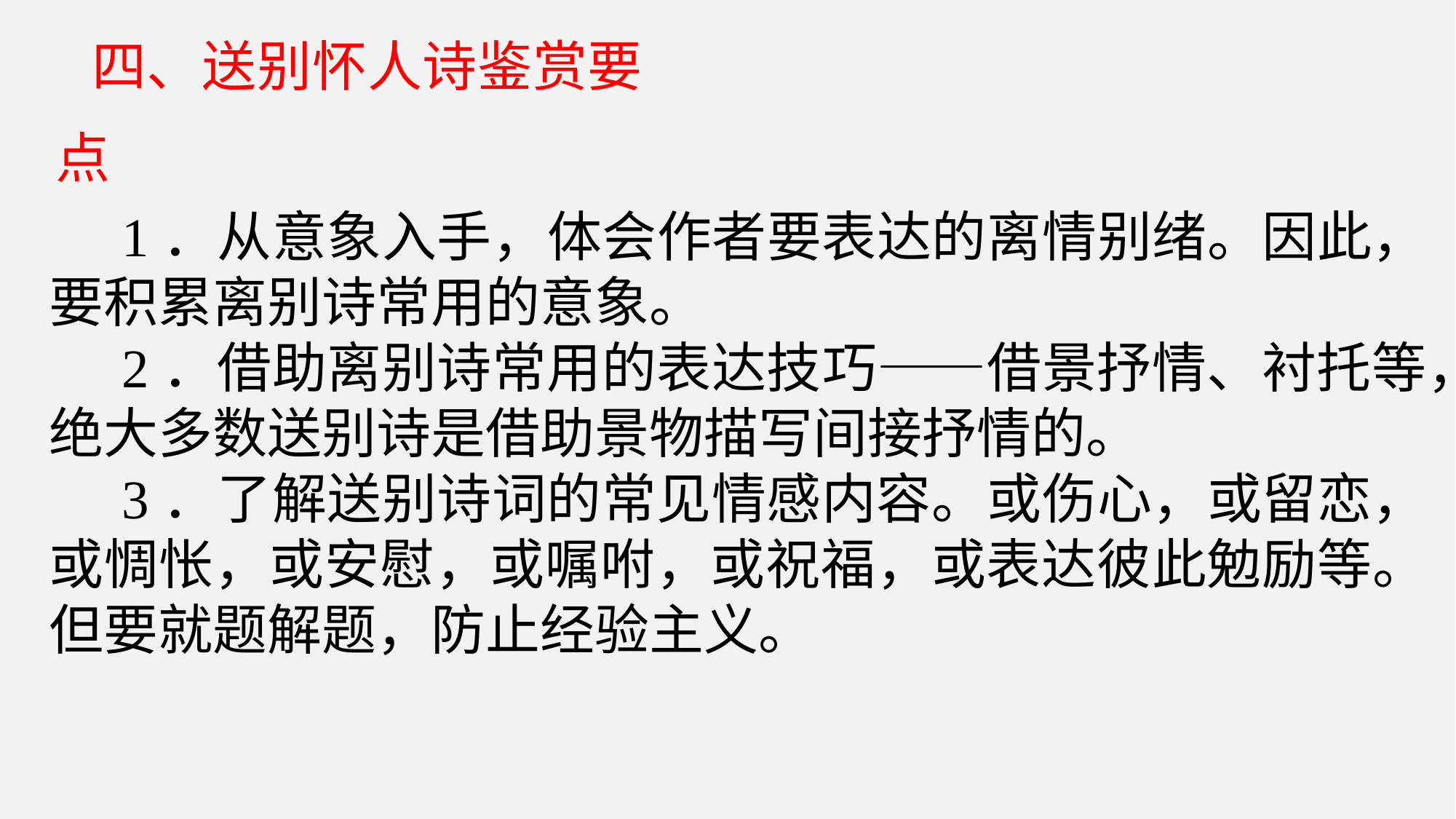

四、送别怀人诗鉴赏要点
1．从意象入手，体会作者要表达的离情别绪。因此，要积累离别诗常用的意象。
2．借助离别诗常用的表达技巧——借景抒情、衬托等，绝大多数送别诗是借助景物描写间接抒情的。
3．了解送别诗词的常见情感内容。或伤心，或留恋，或惆怅，或安慰，或嘱咐，或祝福，或表达彼此勉励等。但要就题解题，防止经验主义。